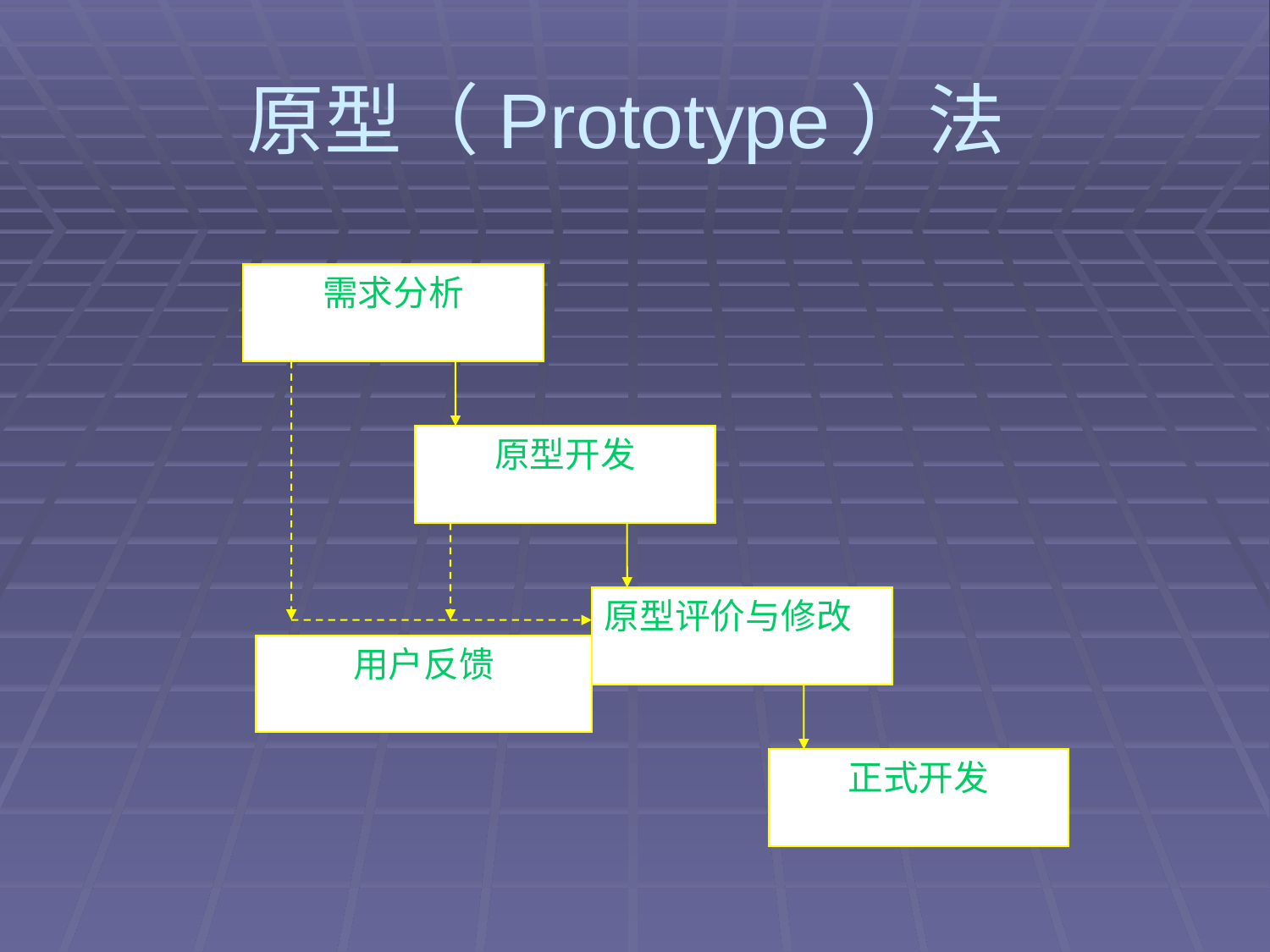

# 原型（Prototype）法
需求分析

原型开发

原型评价与修改

正式开发

用户反馈